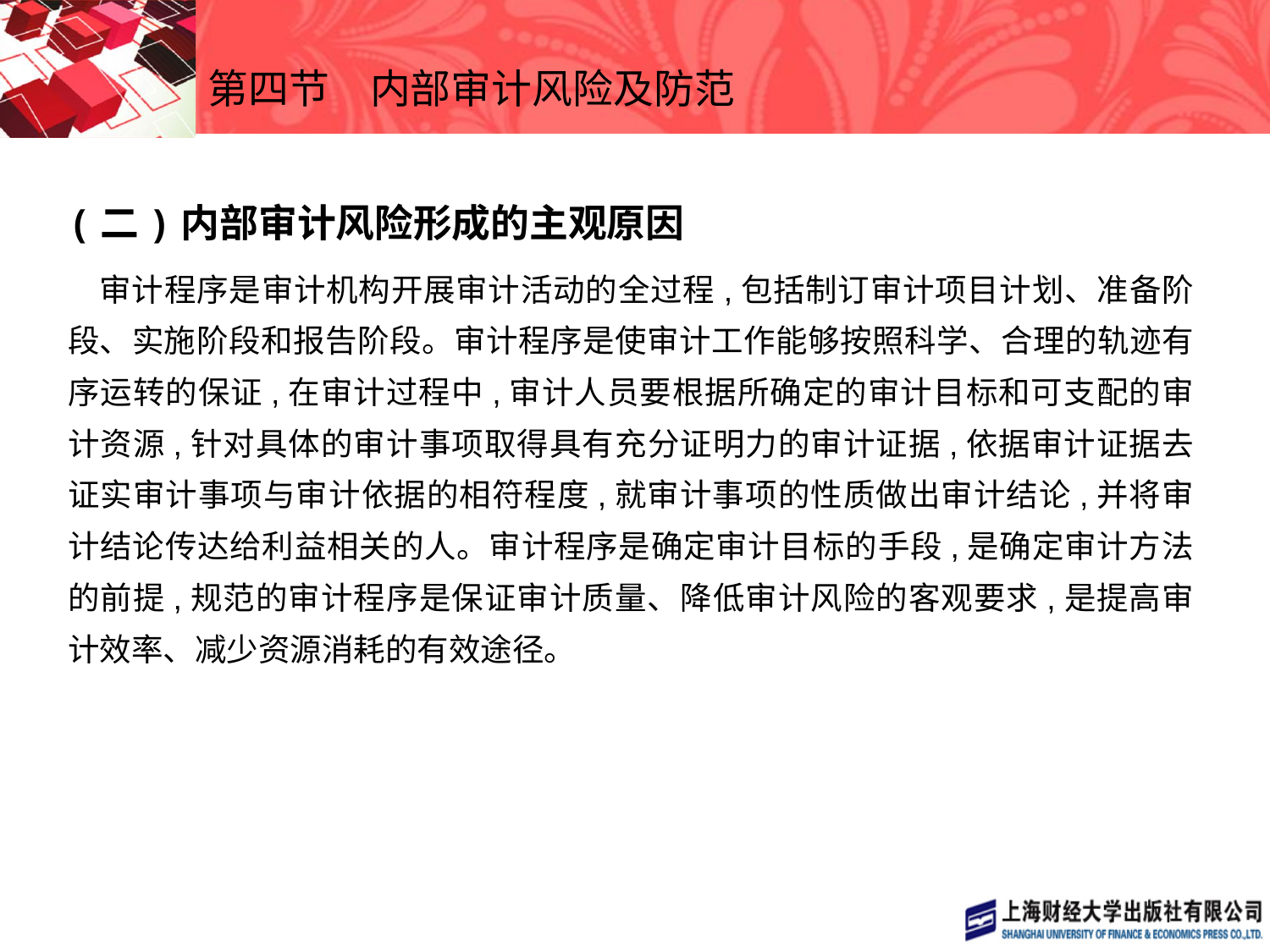

# 第四节　内部审计风险及防范
(二)内部审计风险形成的主观原因
   审计程序是审计机构开展审计活动的全过程,包括制订审计项目计划、准备阶段、实施阶段和报告阶段。审计程序是使审计工作能够按照科学、合理的轨迹有序运转的保证,在审计过程中,审计人员要根据所确定的审计目标和可支配的审计资源,针对具体的审计事项取得具有充分证明力的审计证据,依据审计证据去证实审计事项与审计依据的相符程度,就审计事项的性质做出审计结论,并将审计结论传达给利益相关的人。审计程序是确定审计目标的手段,是确定审计方法的前提,规范的审计程序是保证审计质量、降低审计风险的客观要求,是提高审计效率、减少资源消耗的有效途径。